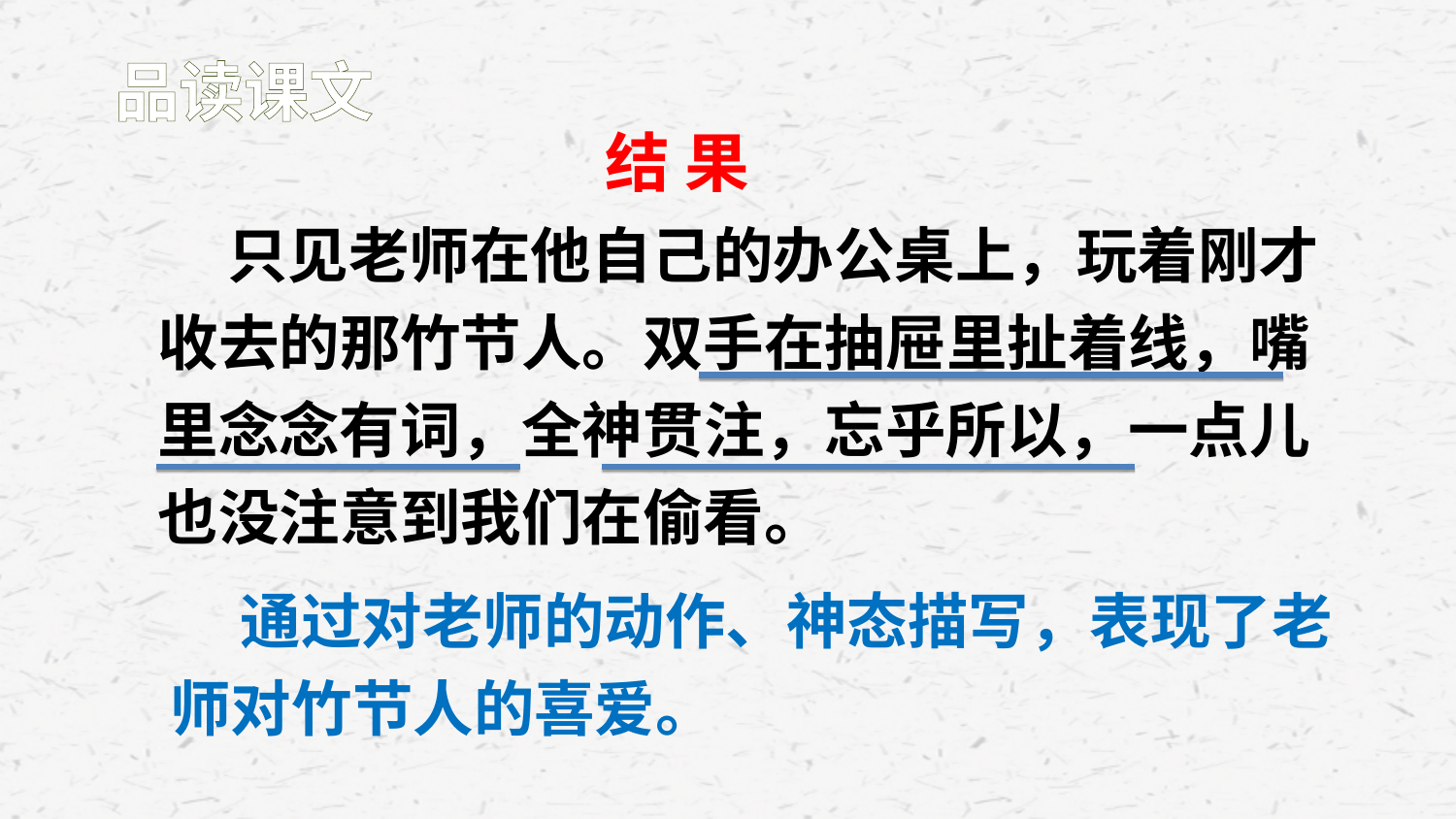

品读课文
结 果
    只见老师在他自己的办公桌上，玩着刚才收去的那竹节人。双手在抽屉里扯着线，嘴里念念有词，全神贯注，忘乎所以，一点儿也没注意到我们在偷看。
    通过对老师的动作、神态描写，表现了老师对竹节人的喜爱。